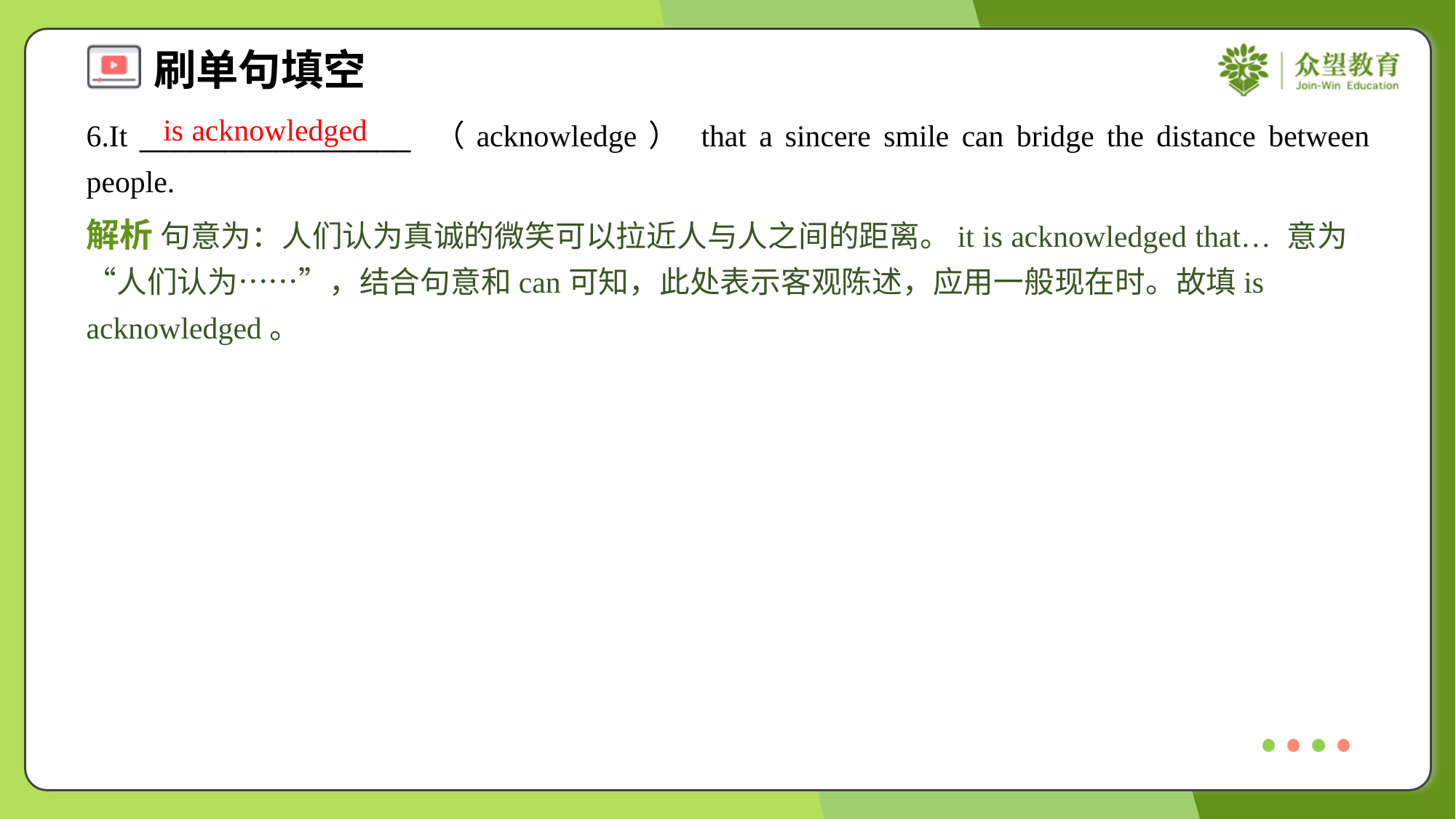

is acknowledged
6.It ________________ （acknowledge） that a sincere smile can bridge the distance between people.
解析 句意为：人们认为真诚的微笑可以拉近人与人之间的距离。it is acknowledged that… 意为“人们认为……”，结合句意和can可知，此处表示客观陈述，应用一般现在时。故填is acknowledged。